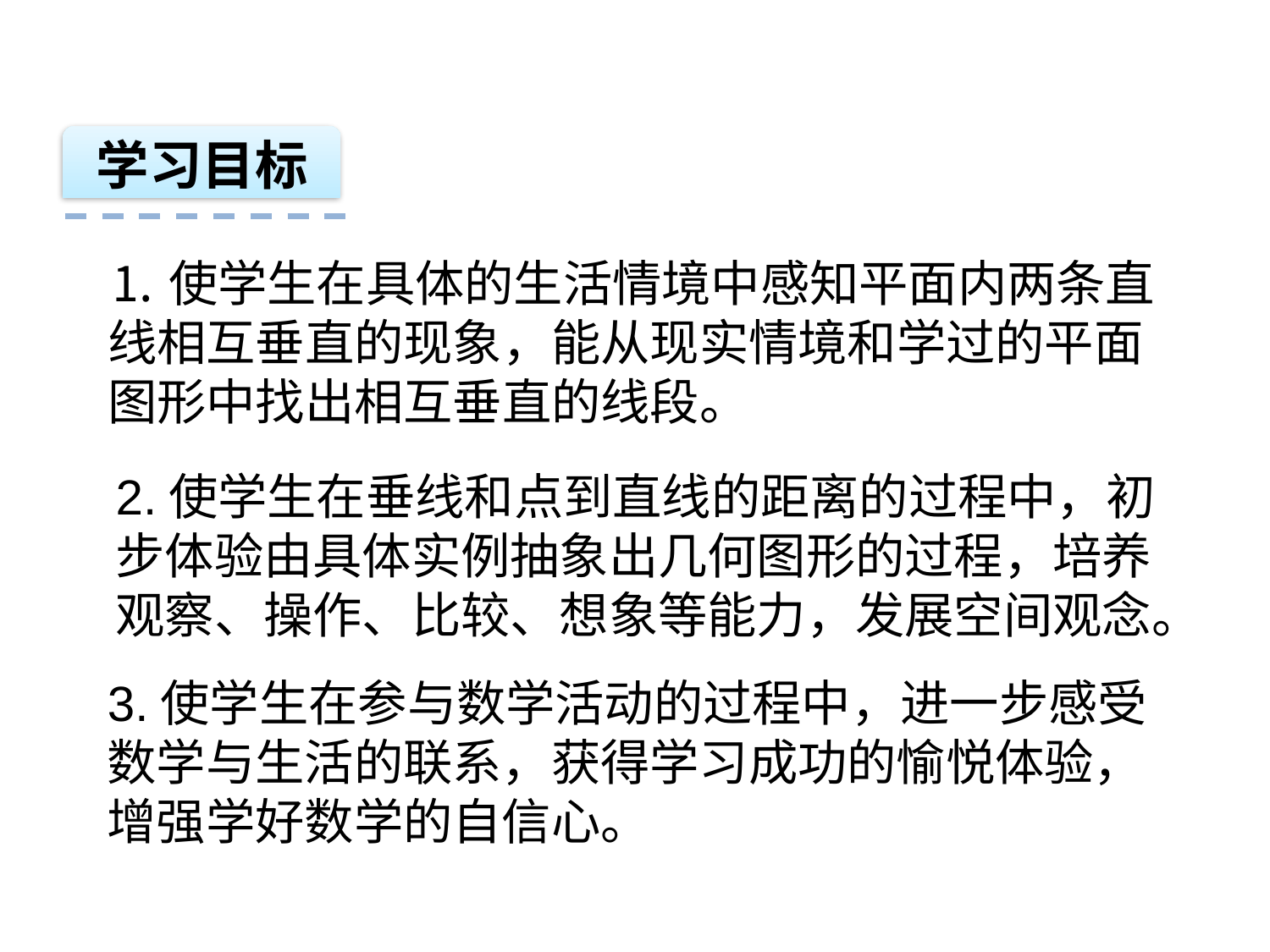

学习目标
⒈使学生在具体的生活情境中感知平面内两条直线相互垂直的现象，能从现实情境和学过的平面图形中找出相互垂直的线段。
2.使学生在垂线和点到直线的距离的过程中，初步体验由具体实例抽象出几何图形的过程，培养观察、操作、比较、想象等能力，发展空间观念。
3.使学生在参与数学活动的过程中，进一步感受数学与生活的联系，获得学习成功的愉悦体验，增强学好数学的自信心。